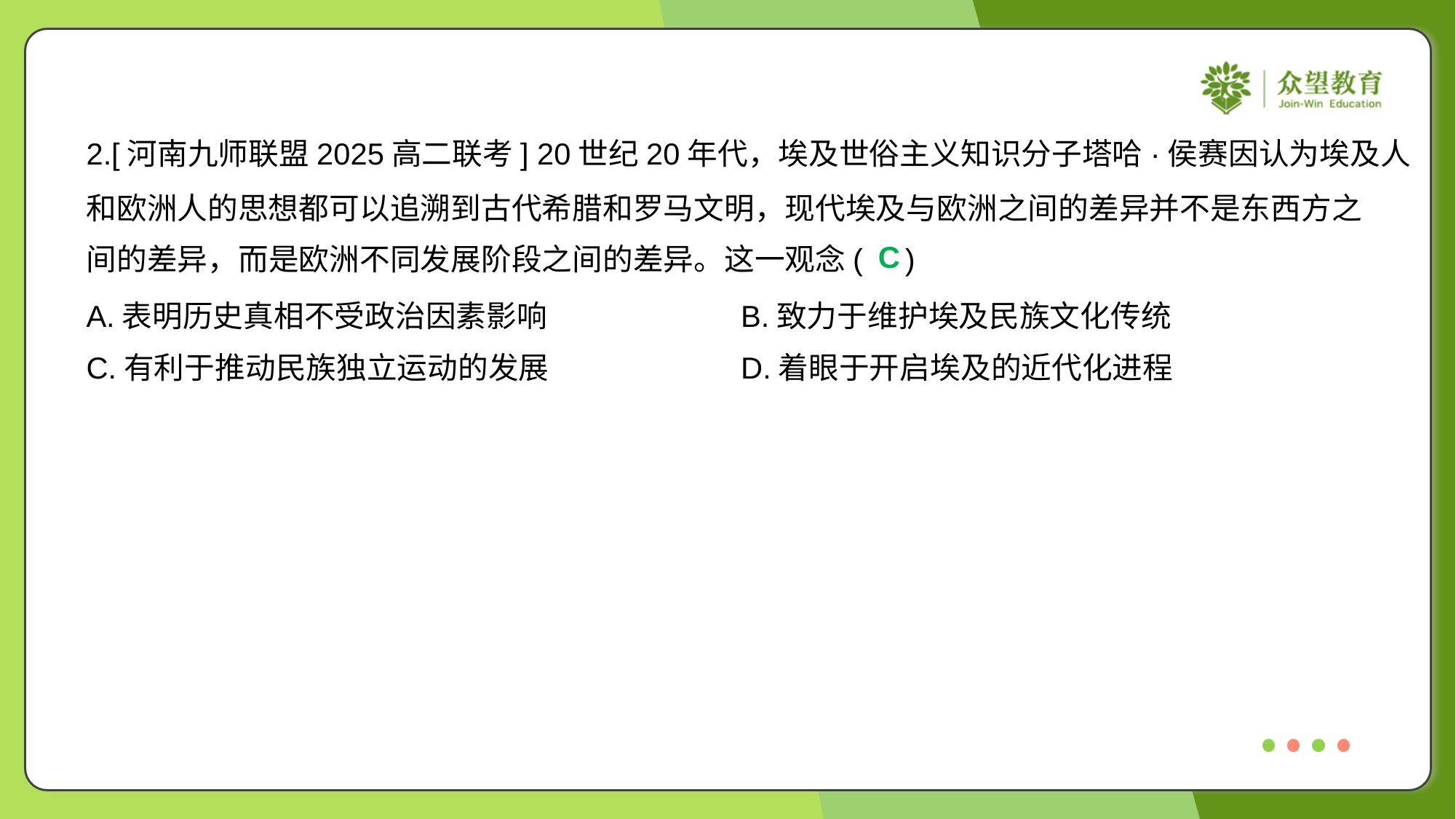

2.[河南九师联盟2025高二联考] 20世纪20年代，埃及世俗主义知识分子塔哈·侯赛因认为埃及人
和欧洲人的思想都可以追溯到古代希腊和罗马文明，现代埃及与欧洲之间的差异并不是东西方之
间的差异，而是欧洲不同发展阶段之间的差异。这一观念(     )
C
A.表明历史真相不受政治因素影响	B.致力于维护埃及民族文化传统
C.有利于推动民族独立运动的发展	D.着眼于开启埃及的近代化进程